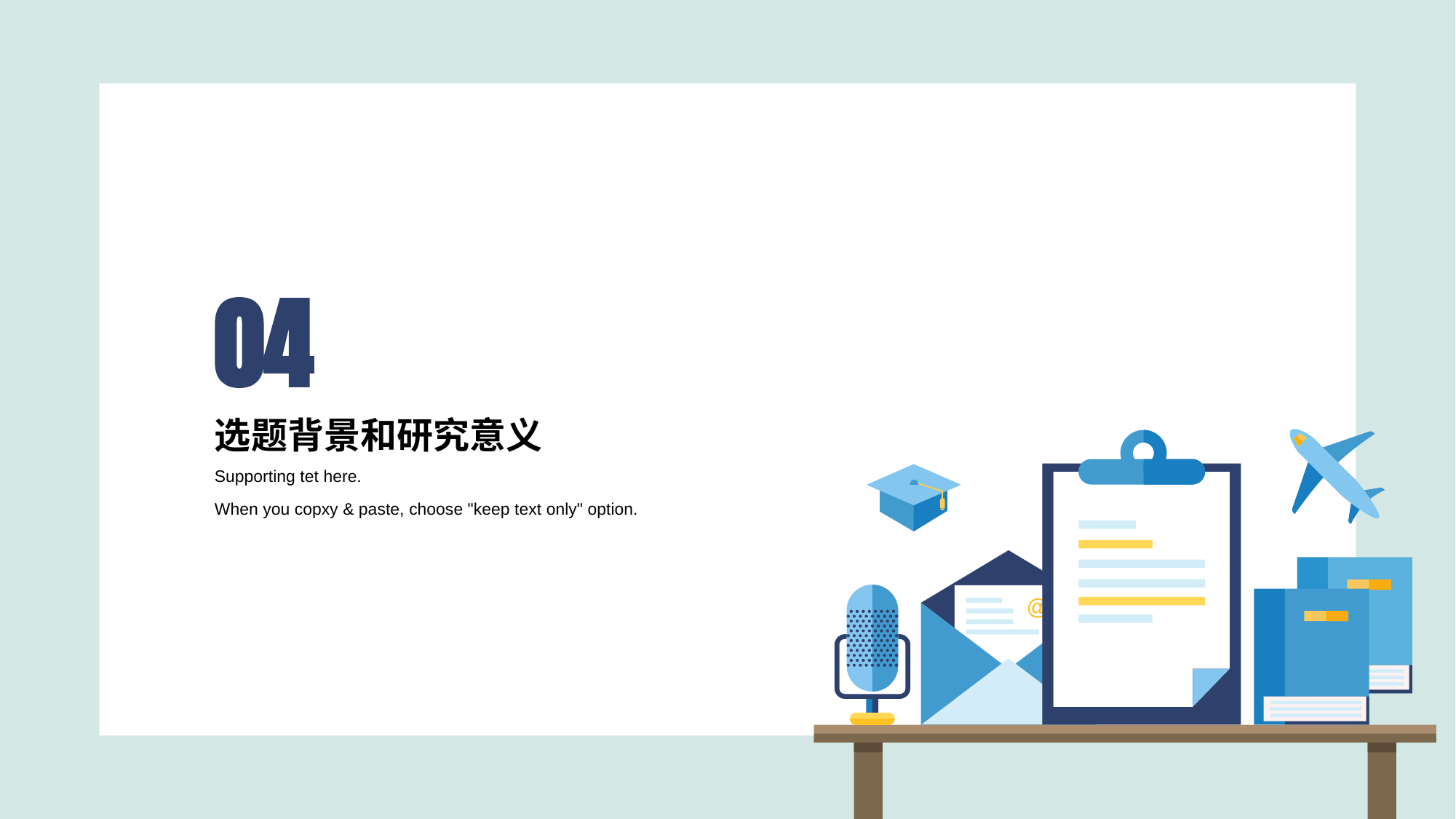

04
# 选题背景和研究意义
Supporting tet here.
When you copxy & paste, choose "keep text only" option.